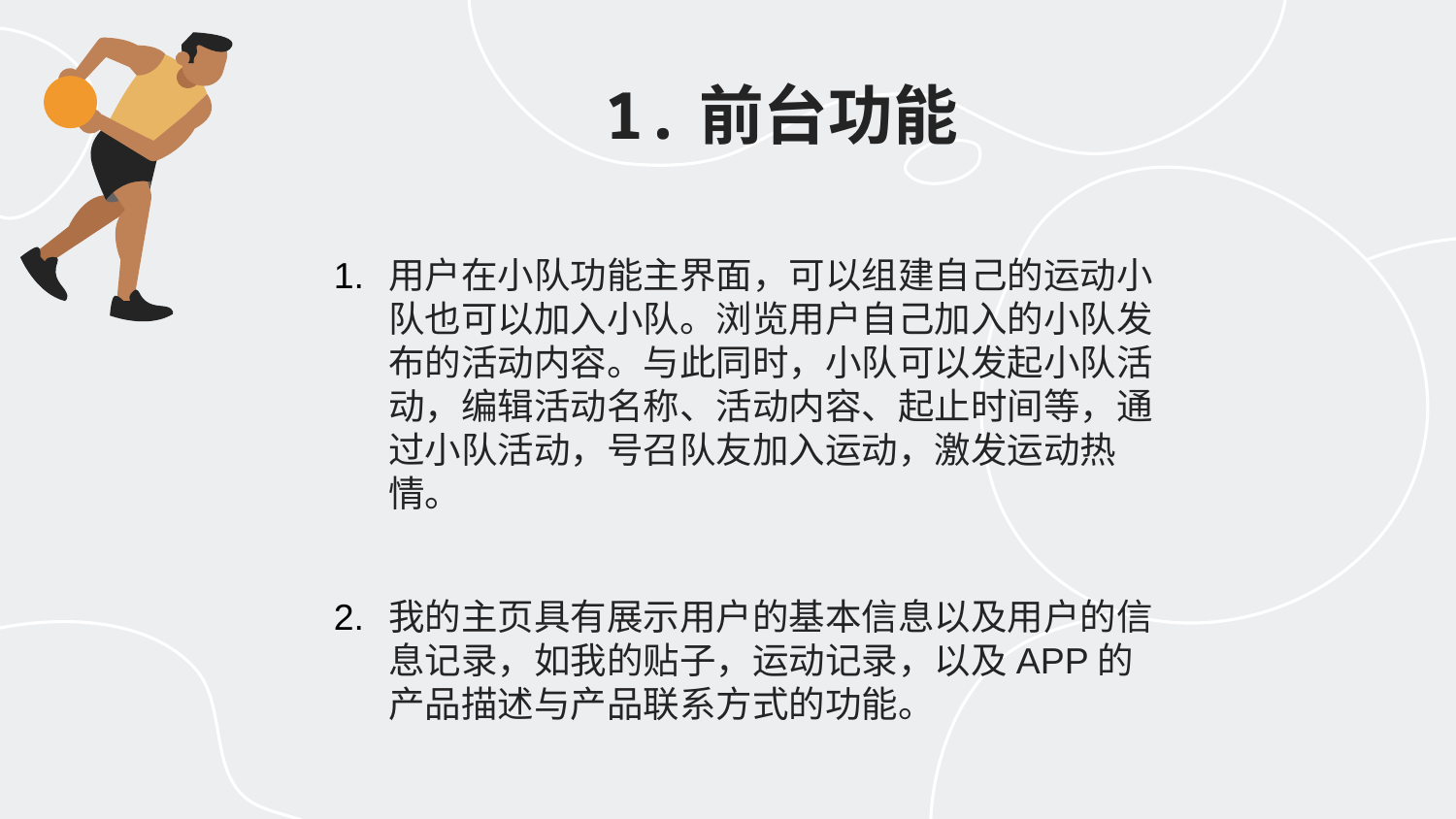

1.前台功能

用户在小队功能主界面，可以组建自己的运动小队也可以加入小队。浏览用户自己加入的小队发布的活动内容。与此同时，小队可以发起小队活动，编辑活动名称、活动内容、起止时间等，通过小队活动，号召队友加入运动，激发运动热情。

我的主页具有展示用户的基本信息以及用户的信息记录，如我的贴子，运动记录，以及APP的产品描述与产品联系方式的功能。